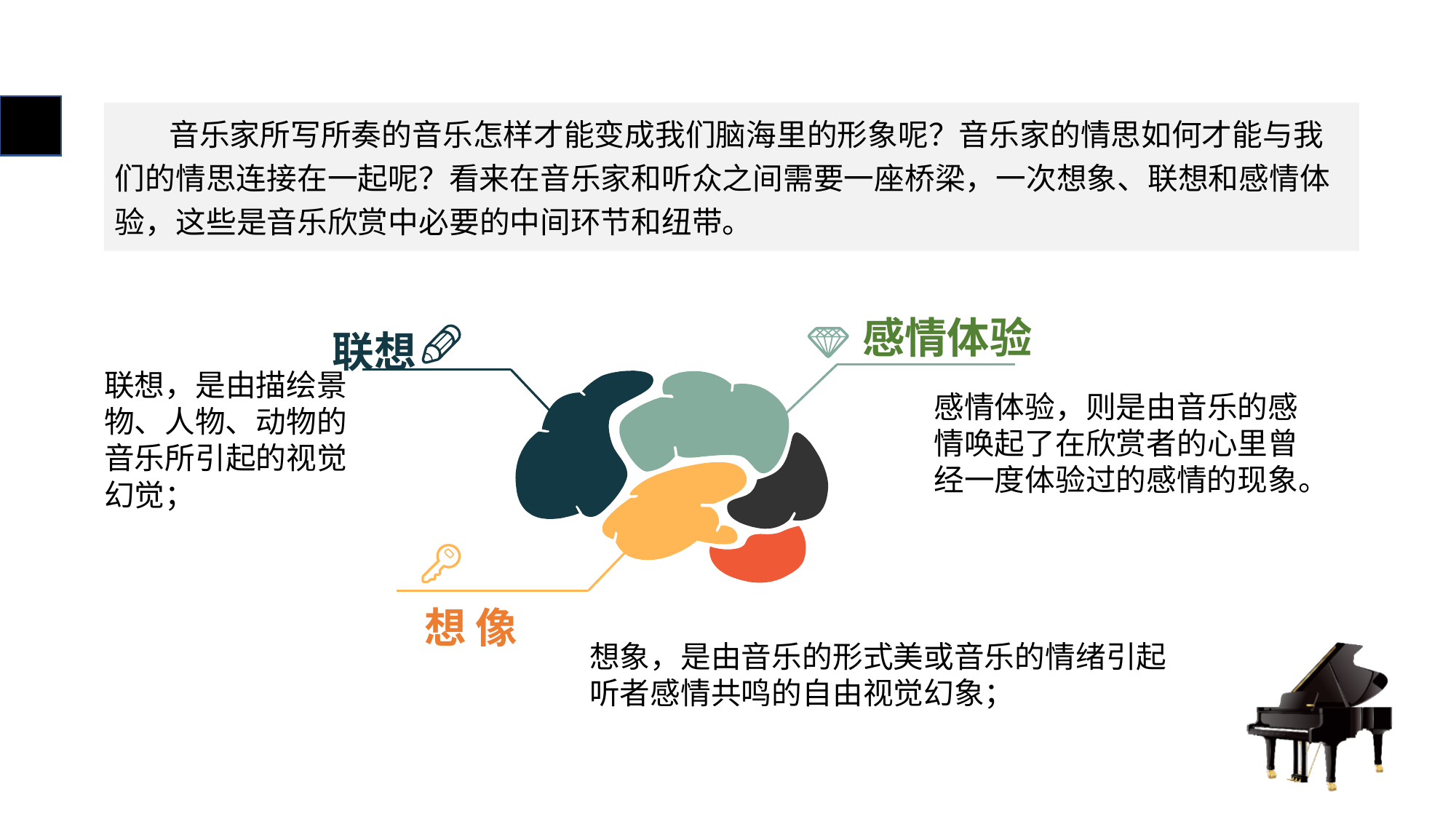

# 音乐家所写所奏的音乐怎样才能变成我们脑海里的形象呢？音乐家的情思如何才能与我们的情思连接在一起呢？看来在音乐家和听众之间需要一座桥梁，一次想象、联想和感情体验，这些是音乐欣赏中必要的中间环节和纽带。

感情体验

联想

联想，是由描绘景物、人物、动物的音乐所引起的视觉幻觉；
感情体验，则是由音乐的感情唤起了在欣赏者的心里曾经一度体验过的感情的现象。

想 像

想象，是由音乐的形式美或音乐的情绪引起听者感情共鸣的自由视觉幻象；